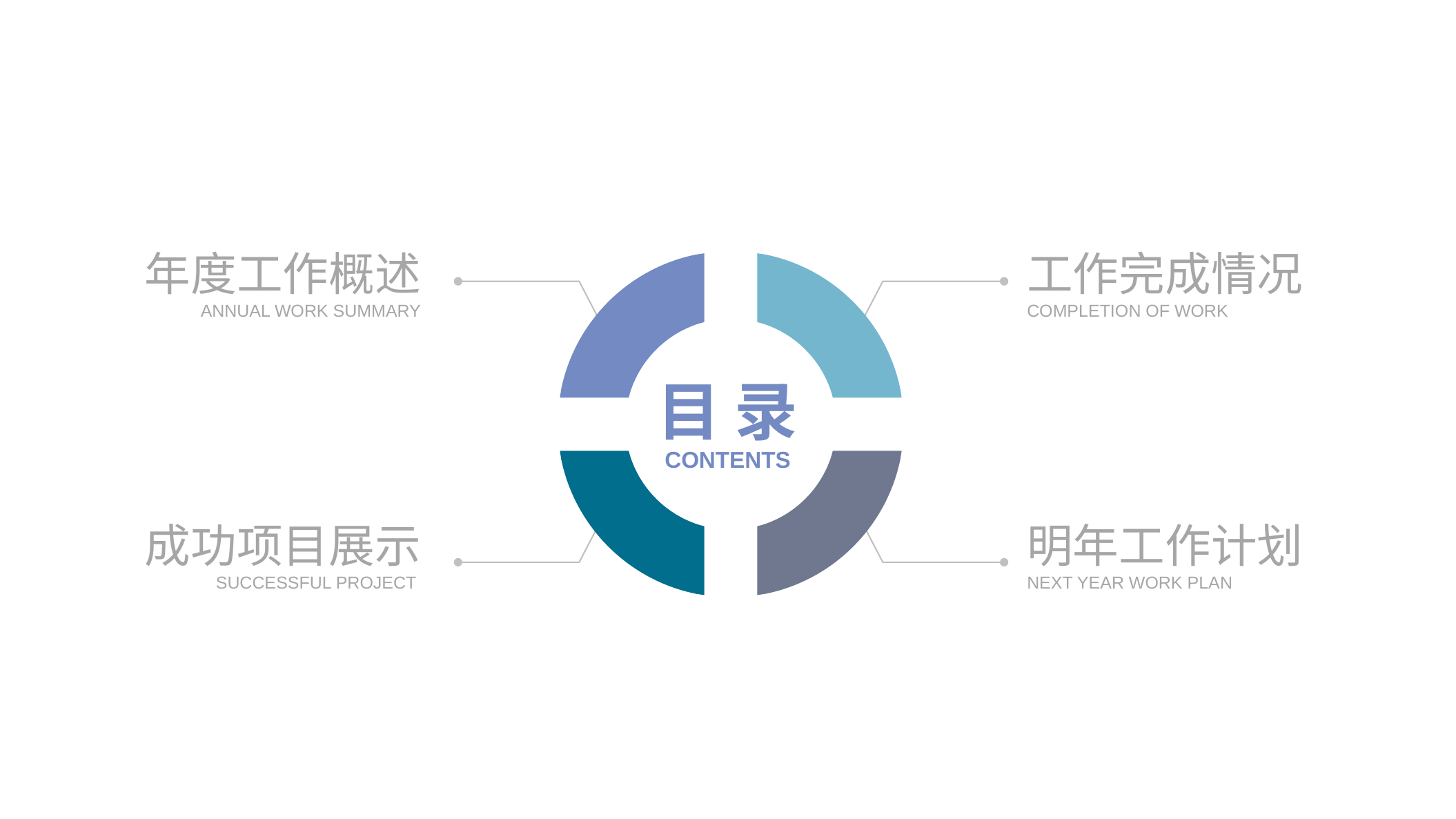

年度工作概述
ANNUAL WORK SUMMARY
工作完成情况
COMPLETION OF WORK

目 录
CONTENTS

成功项目展示
SUCCESSFUL PROJECT
明年工作计划
NEXT YEAR WORK PLAN